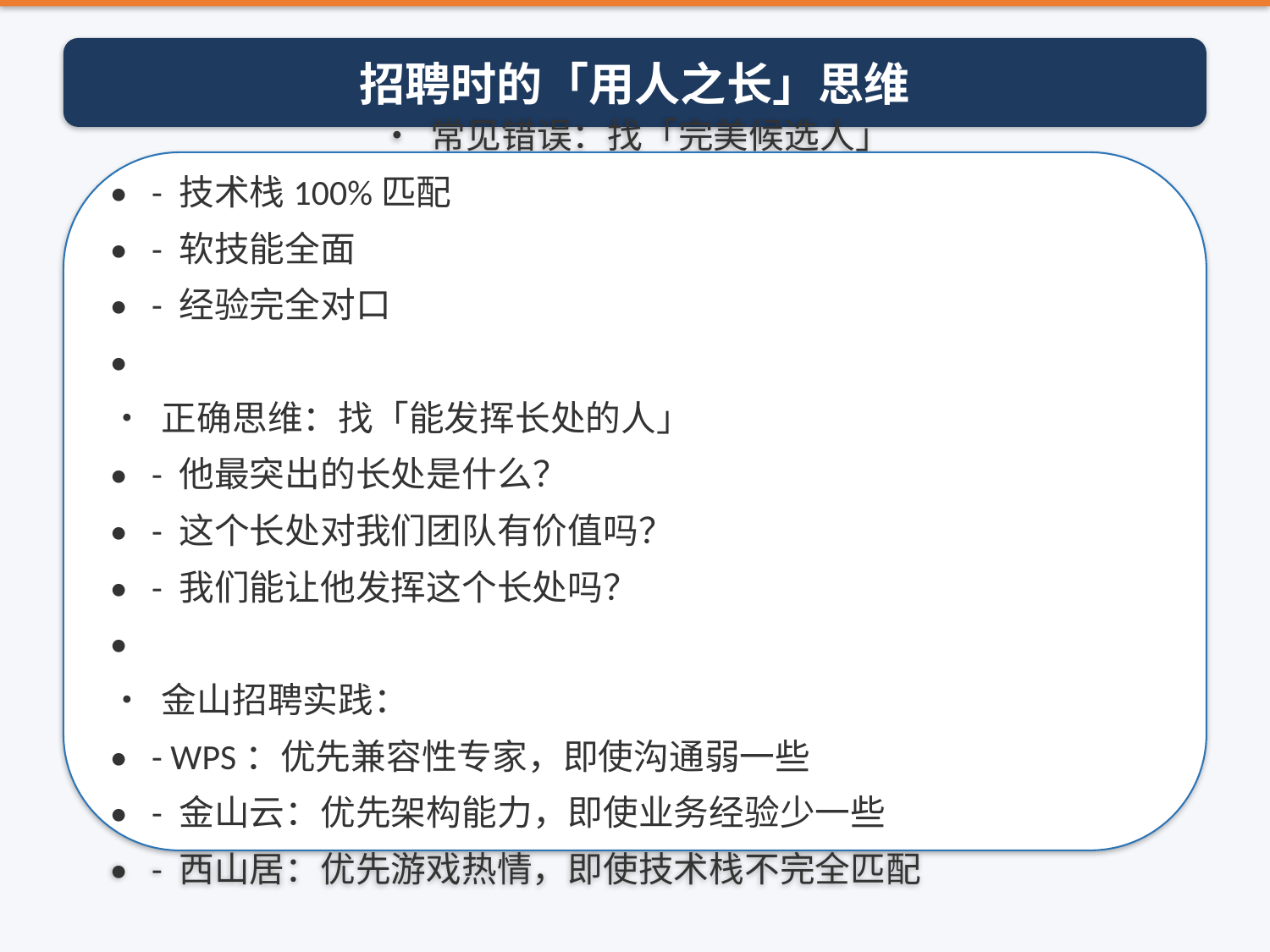

招聘时的「用人之长」思维
• 常见错误：找「完美候选人」
•   - 技术栈100%匹配
•   - 软技能全面
•   - 经验完全对口
•
• 正确思维：找「能发挥长处的人」
•   - 他最突出的长处是什么？
•   - 这个长处对我们团队有价值吗？
•   - 我们能让他发挥这个长处吗？
•
• 金山招聘实践：
•   - WPS：优先兼容性专家，即使沟通弱一些
•   - 金山云：优先架构能力，即使业务经验少一些
•   - 西山居：优先游戏热情，即使技术栈不完全匹配